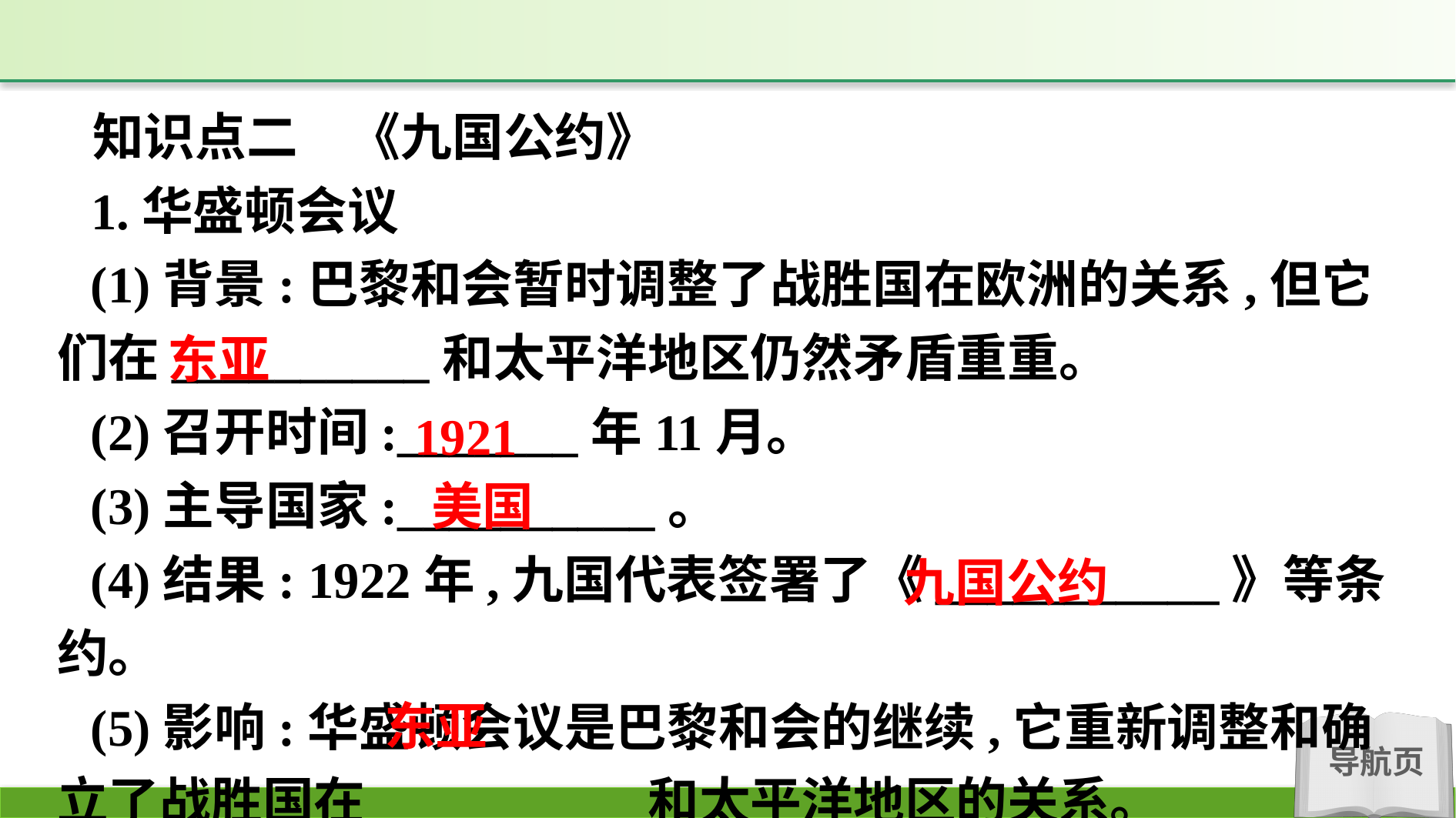

知识点二　《九国公约》
1.华盛顿会议
(1)背景:巴黎和会暂时调整了战胜国在欧洲的关系,但它们在__________和太平洋地区仍然矛盾重重。
(2)召开时间:_______年11月。
(3)主导国家:__________。
(4)结果: 1922年,九国代表签署了《___________》等条约。
(5)影响:华盛顿会议是巴黎和会的继续,它重新调整和确立了战胜国在__________和太平洋地区的关系。
东亚
1921
美国
九国公约
东亚